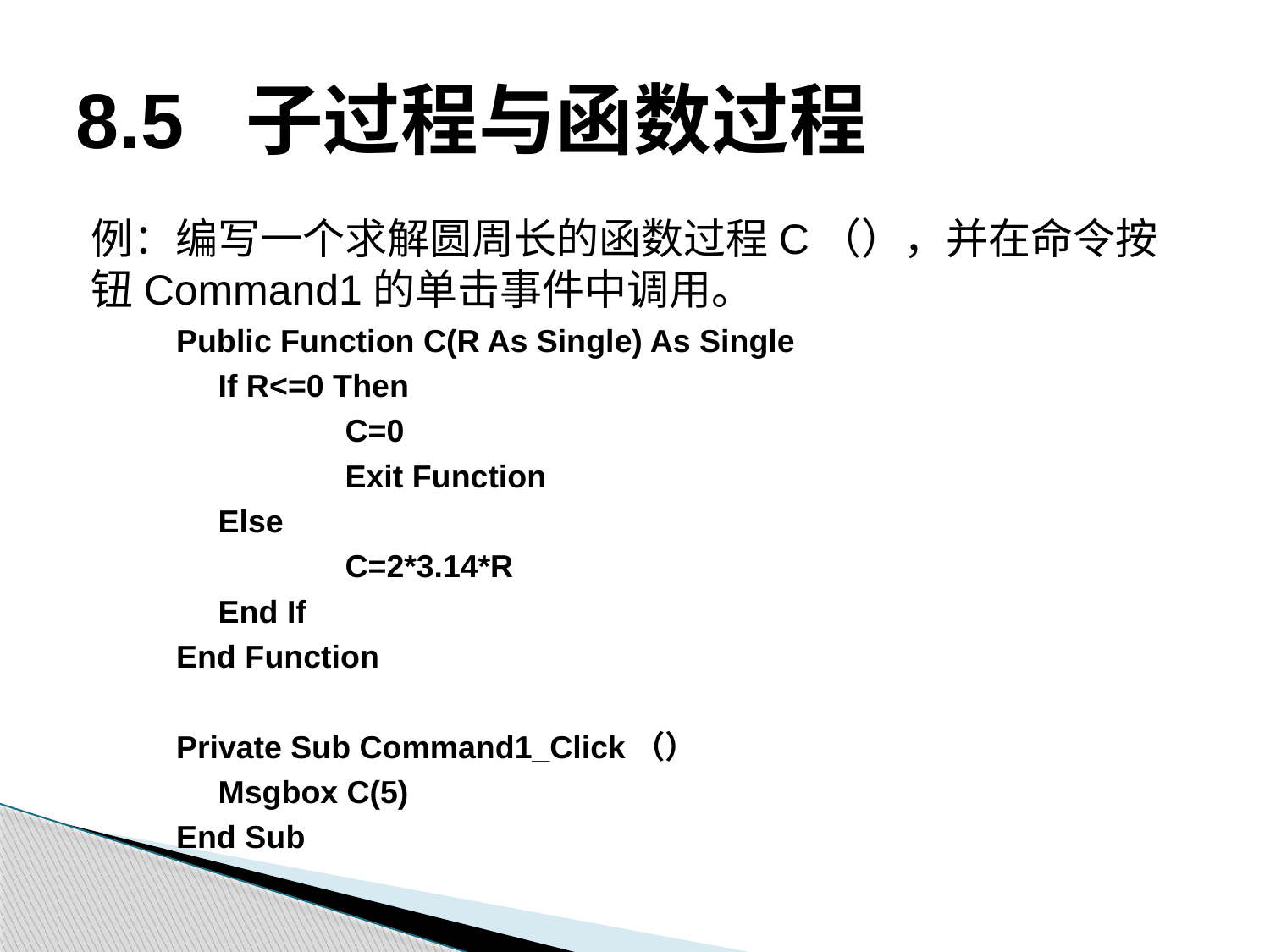

# 8.5  子过程与函数过程
例：编写一个求解圆周长的函数过程C（），并在命令按钮Command1的单击事件中调用。
Public Function C(R As Single) As Single
	If R<=0 Then
		C=0
		Exit Function
	Else
		C=2*3.14*R
	End If
End Function

Private Sub Command1_Click（）
	Msgbox C(5)
End Sub